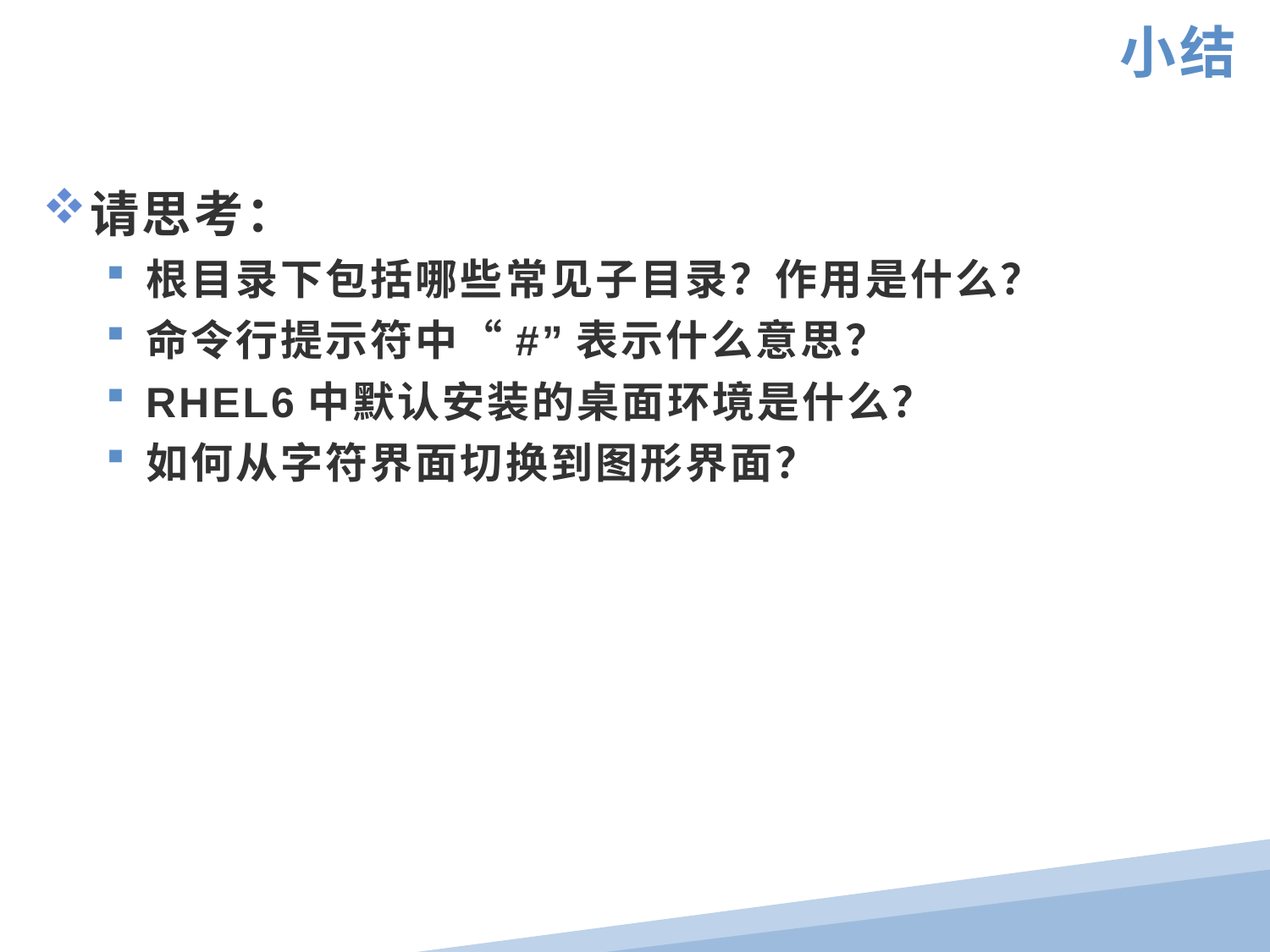

小结
请思考：
根目录下包括哪些常见子目录？作用是什么？
命令行提示符中“#”表示什么意思？
RHEL6中默认安装的桌面环境是什么？
如何从字符界面切换到图形界面？